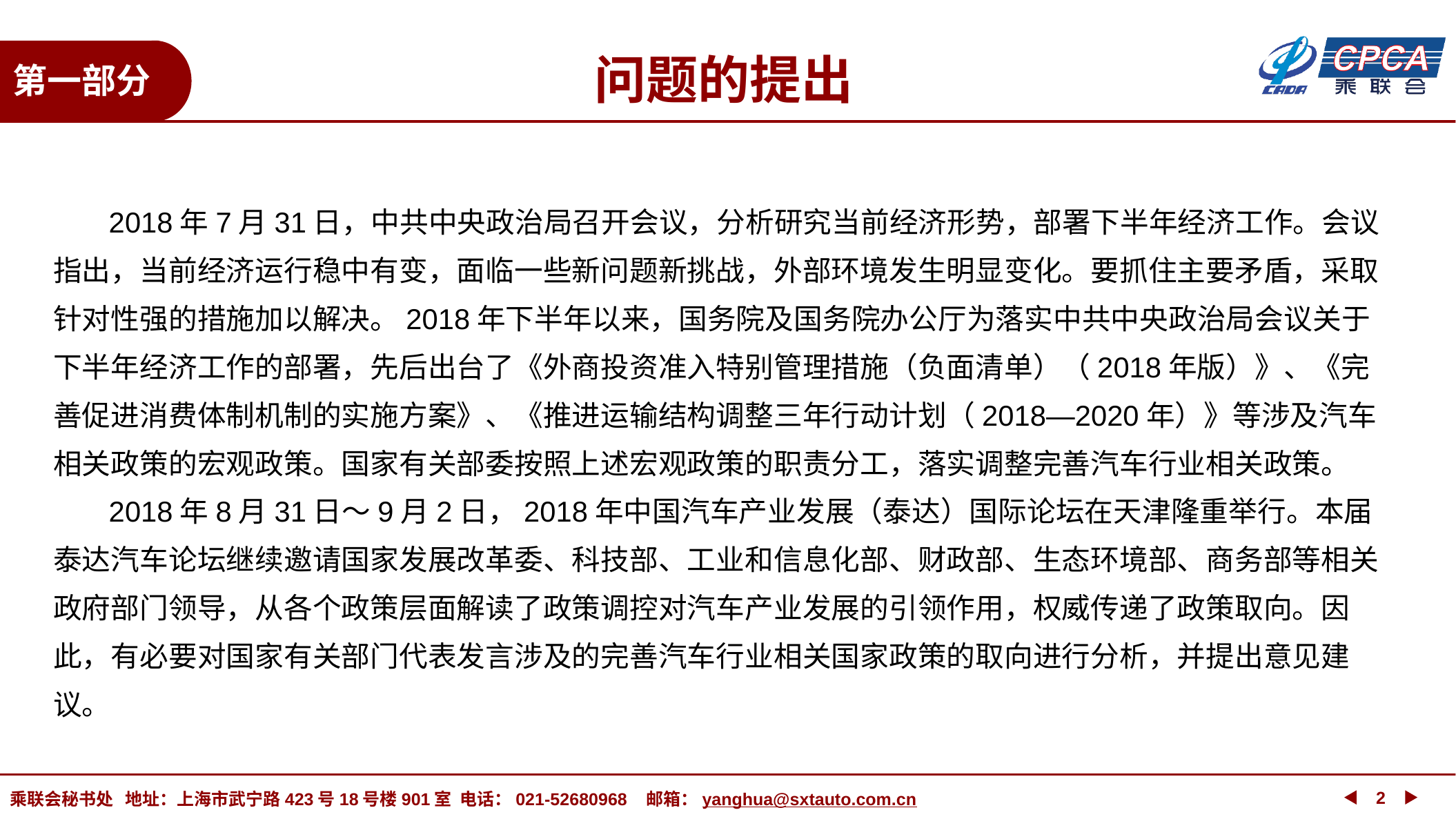

问题的提出
第一部分

       2018年7月31日，中共中央政治局召开会议，分析研究当前经济形势，部署下半年经济工作。会议指出，当前经济运行稳中有变，面临一些新问题新挑战，外部环境发生明显变化。要抓住主要矛盾，采取针对性强的措施加以解决。2018年下半年以来，国务院及国务院办公厅为落实中共中央政治局会议关于下半年经济工作的部署，先后出台了《外商投资准入特别管理措施（负面清单）（2018年版）》、《完善促进消费体制机制的实施方案》、《推进运输结构调整三年行动计划（2018—2020年）》等涉及汽车相关政策的宏观政策。国家有关部委按照上述宏观政策的职责分工，落实调整完善汽车行业相关政策。
       2018年8月31日～9月2日，2018年中国汽车产业发展（泰达）国际论坛在天津隆重举行。本届泰达汽车论坛继续邀请国家发展改革委、科技部、工业和信息化部、财政部、生态环境部、商务部等相关政府部门领导，从各个政策层面解读了政策调控对汽车产业发展的引领作用，权威传递了政策取向。因此，有必要对国家有关部门代表发言涉及的完善汽车行业相关国家政策的取向进行分析，并提出意见建议。